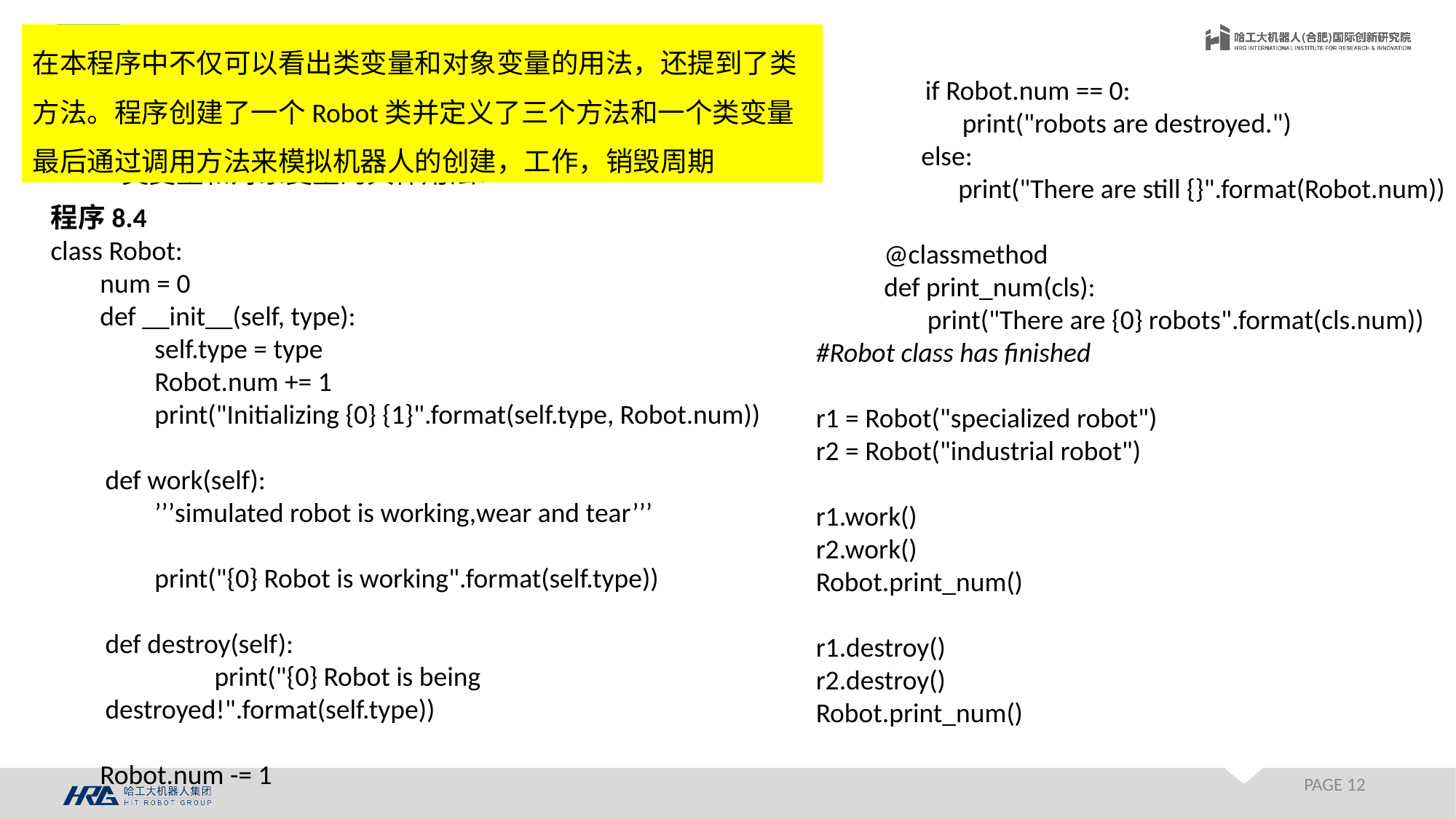

在本程序中不仅可以看出类变量和对象变量的用法，还提到了类方法。程序创建了一个Robot类并定义了三个方法和一个类变量最后通过调用方法来模拟机器人的创建，工作，销毁周期
8.2   类
	if Robot.num == 0:
	      print("robots are destroyed.")
                 else:
                       print("There are still {}".format(Robot.num))

           @classmethod
           def print_num(cls):
                  print("There are {0} robots".format(cls.num))
#Robot class has finished

r1 = Robot("specialized robot")
r2 = Robot("industrial robot")

r1.work()
r2.work()
Robot.print_num()

r1.destroy()
r2.destroy()
Robot.print_num()
8.2.5   类变量/对象变量
类变量和对象变量的具体用法：
程序8.4
class Robot:
        num = 0
        def __init__(self, type):
        self.type = type
        Robot.num += 1
        print("Initializing {0} {1}".format(self.type, Robot.num))

def work(self):
        ’’’simulated robot is working,wear and tear’’’

        print("{0} Robot is working".format(self.type))

def destroy(self):
	print("{0} Robot is being destroyed!".format(self.type))

        Robot.num -= 1